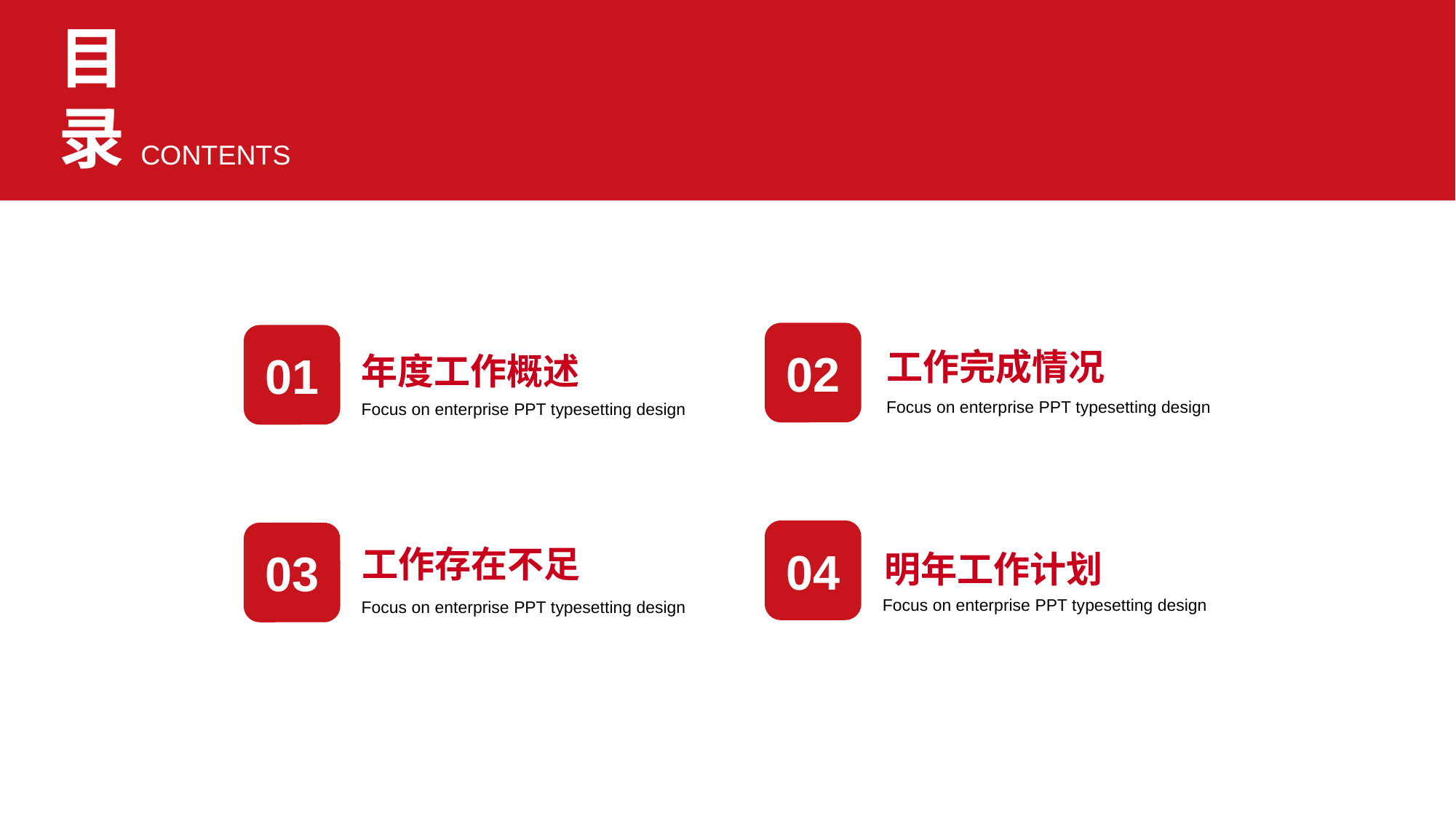

目录

CONTENTS
02
01
工作完成情况
年度工作概述
Focus on enterprise PPT typesetting design
Focus on enterprise PPT typesetting design
04
03
工作存在不足
明年工作计划
Focus on enterprise PPT typesetting design
Focus on enterprise PPT typesetting design